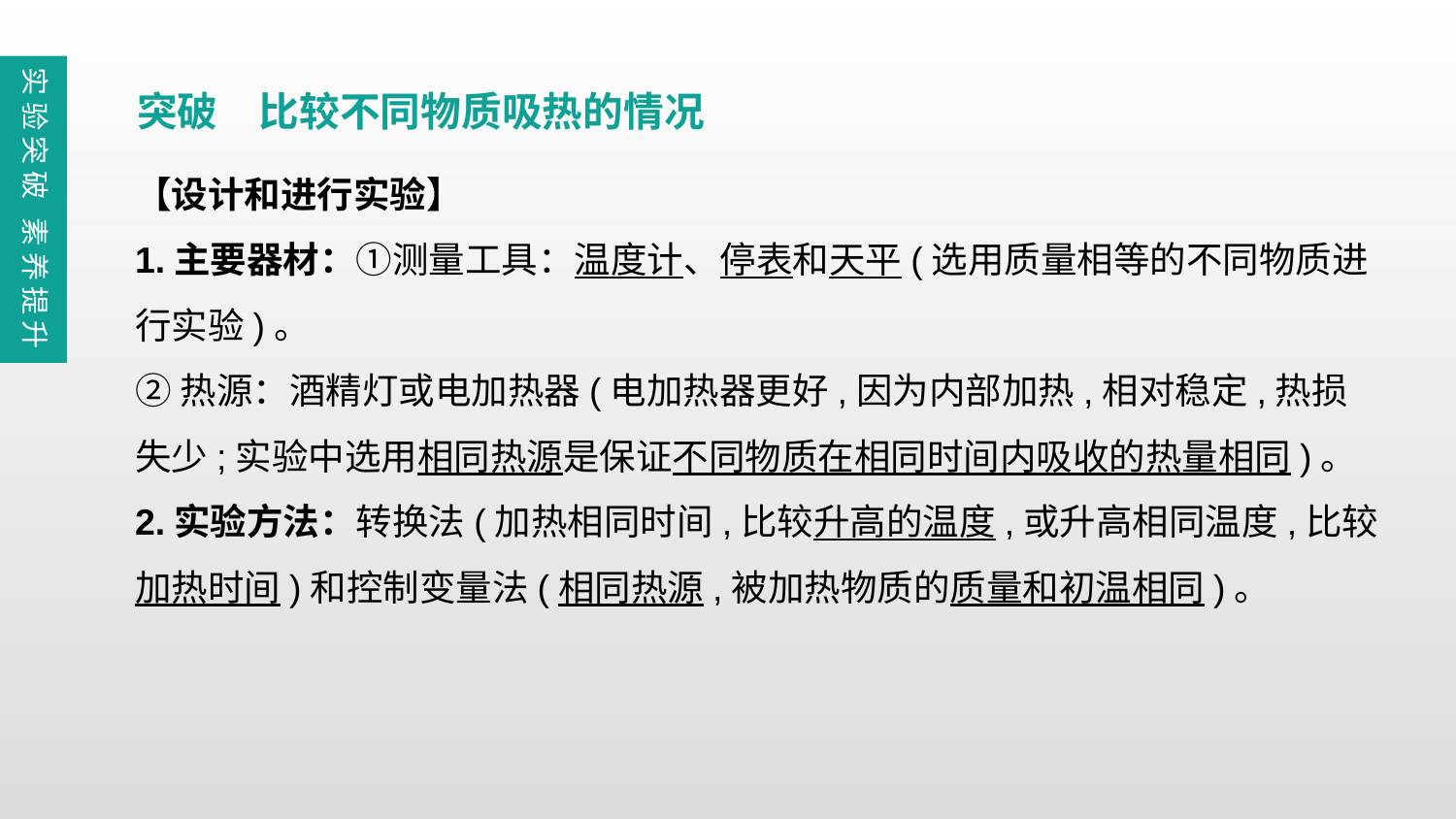

实验突破 素养提升
突破　比较不同物质吸热的情况
【设计和进行实验】
1.主要器材：①测量工具：温度计、停表和天平(选用质量相等的不同物质进行实验)。
②热源：酒精灯或电加热器(电加热器更好,因为内部加热,相对稳定,热损失少;实验中选用相同热源是保证不同物质在相同时间内吸收的热量相同)。
2.实验方法：转换法(加热相同时间,比较升高的温度,或升高相同温度,比较加热时间)和控制变量法(相同热源,被加热物质的质量和初温相同)。